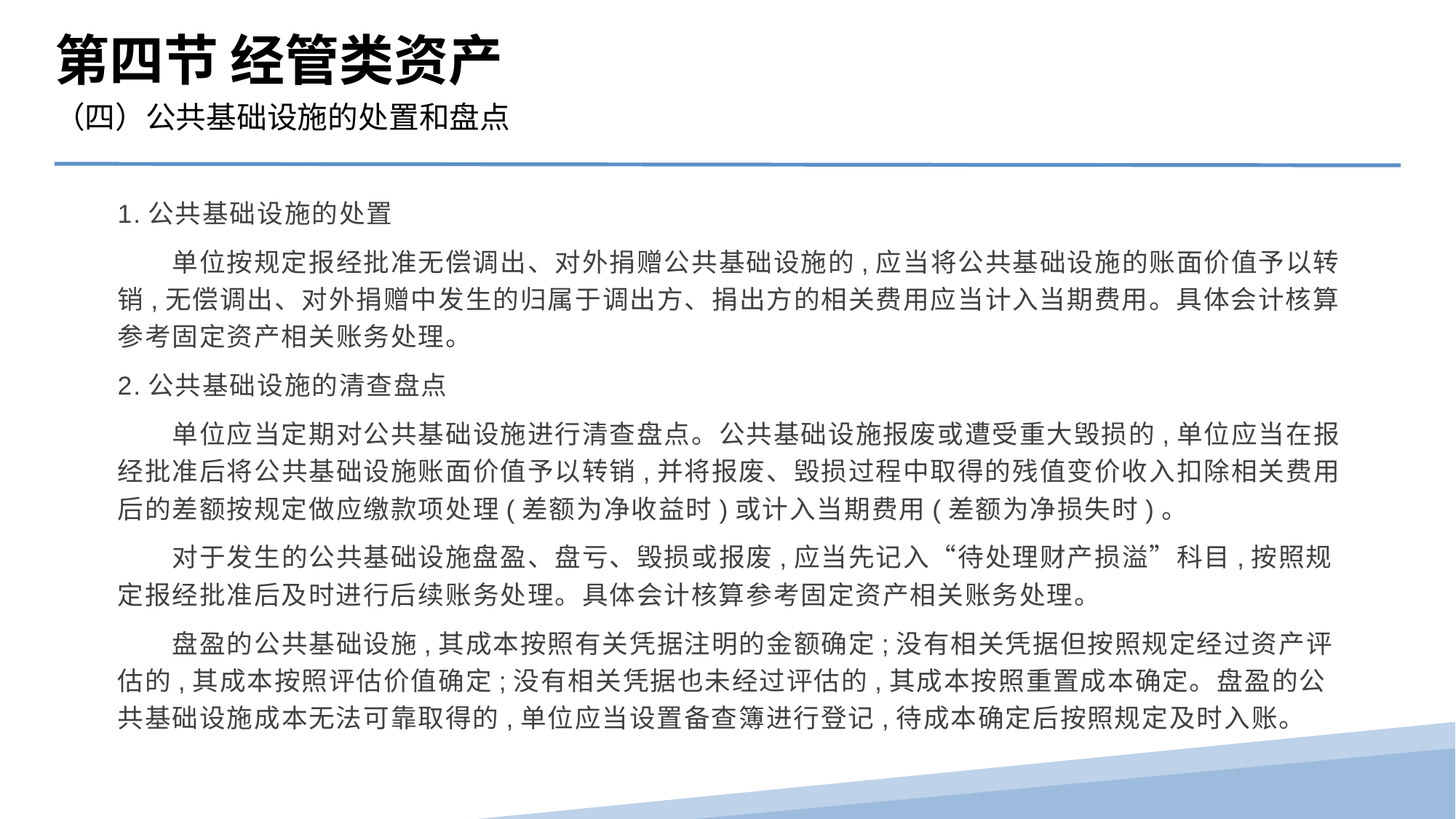

第四节 经管类资产
（四）公共基础设施的处置和盘点
1.公共基础设施的处置
　　单位按规定报经批准无偿调出、对外捐赠公共基础设施的,应当将公共基础设施的账面价值予以转销,无偿调出、对外捐赠中发生的归属于调出方、捐出方的相关费用应当计入当期费用。具体会计核算参考固定资产相关账务处理。
2.公共基础设施的清查盘点
　　单位应当定期对公共基础设施进行清查盘点。公共基础设施报废或遭受重大毁损的,单位应当在报经批准后将公共基础设施账面价值予以转销,并将报废、毁损过程中取得的残值变价收入扣除相关费用后的差额按规定做应缴款项处理(差额为净收益时)或计入当期费用(差额为净损失时)。
　　对于发生的公共基础设施盘盈、盘亏、毁损或报废,应当先记入“待处理财产损溢”科目,按照规定报经批准后及时进行后续账务处理。具体会计核算参考固定资产相关账务处理。
　　盘盈的公共基础设施,其成本按照有关凭据注明的金额确定;没有相关凭据但按照规定经过资产评估的,其成本按照评估价值确定;没有相关凭据也未经过评估的,其成本按照重置成本确定。盘盈的公共基础设施成本无法可靠取得的,单位应当设置备查簿进行登记,待成本确定后按照规定及时入账。